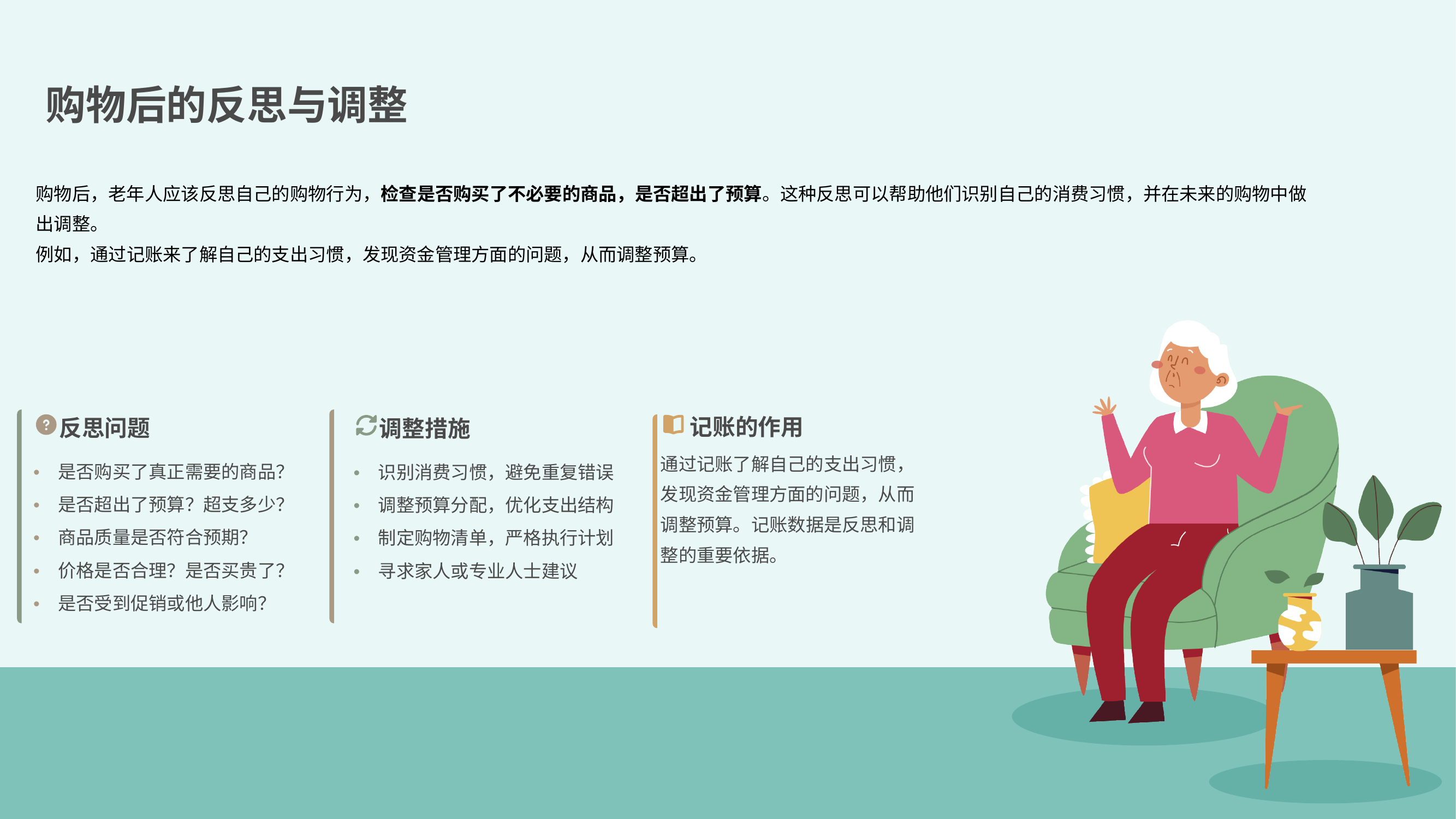

购物后的反思与调整
购物后，老年人应该反思自己的购物行为，检查是否购买了不必要的商品，是否超出了预算。这种反思可以帮助他们识别自己的消费习惯，并在未来的购物中做出调整。
例如，通过记账来了解自己的支出习惯，发现资金管理方面的问题，从而调整预算。

记账的作用
反思问题
调整措施

通过记账了解自己的支出习惯，发现资金管理方面的问题，从而调整预算。记账数据是反思和调整的重要依据。
•
是否购买了真正需要的商品？
识别消费习惯，避免重复错误
•
•
是否超出了预算？超支多少？
调整预算分配，优化支出结构
•
•
商品质量是否符合预期？
制定购物清单，严格执行计划
•
•
价格是否合理？是否买贵了？
寻求家人或专业人士建议
•
•
是否受到促销或他人影响？